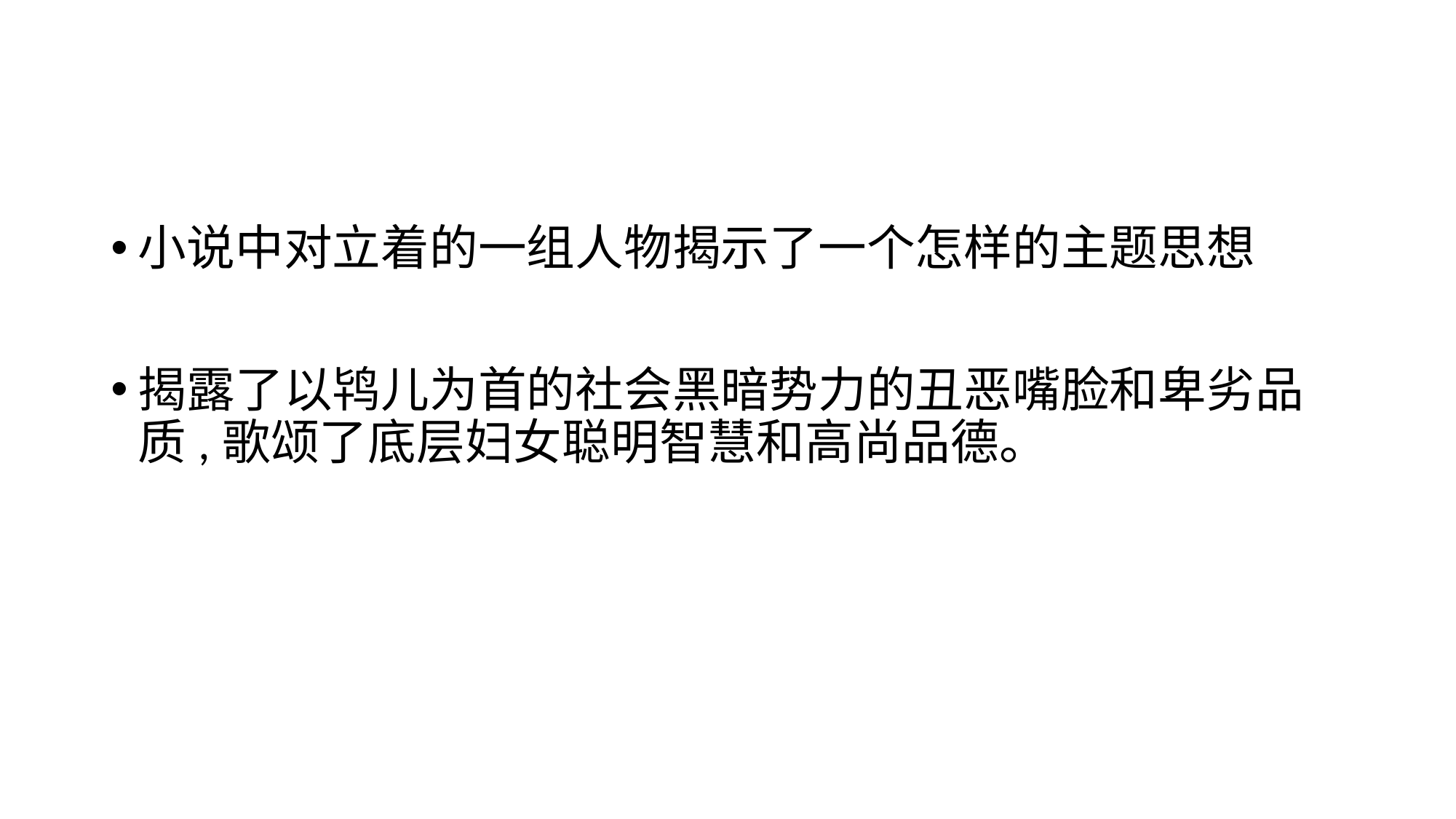

#
小说中对立着的一组人物揭示了一个怎样的主题思想

揭露了以鸨儿为首的社会黑暗势力的丑恶嘴脸和卑劣品质,歌颂了底层妇女聪明智慧和高尚品德。